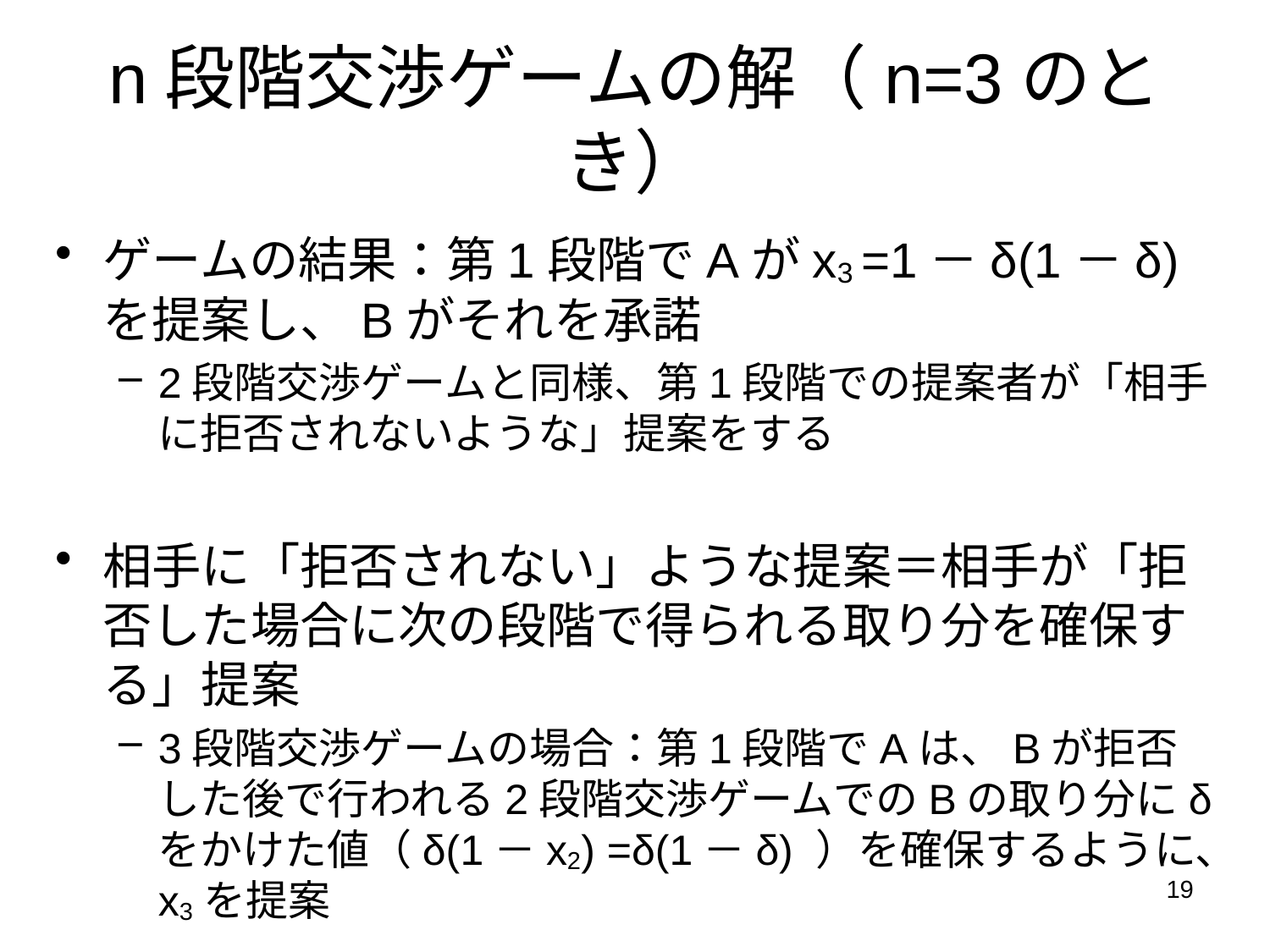

# n段階交渉ゲームの解（n=3のとき）
ゲームの結果：第1段階でAがx3 =1－δ(1－δ) を提案し、Bがそれを承諾
2段階交渉ゲームと同様、第1段階での提案者が「相手に拒否されないような」提案をする

相手に「拒否されない」ような提案＝相手が「拒否した場合に次の段階で得られる取り分を確保する」提案
3段階交渉ゲームの場合：第1段階でAは、Bが拒否した後で行われる2段階交渉ゲームでのBの取り分にδをかけた値（δ(1－x2) =δ(1－δ) ）を確保するように、x3を提案
19